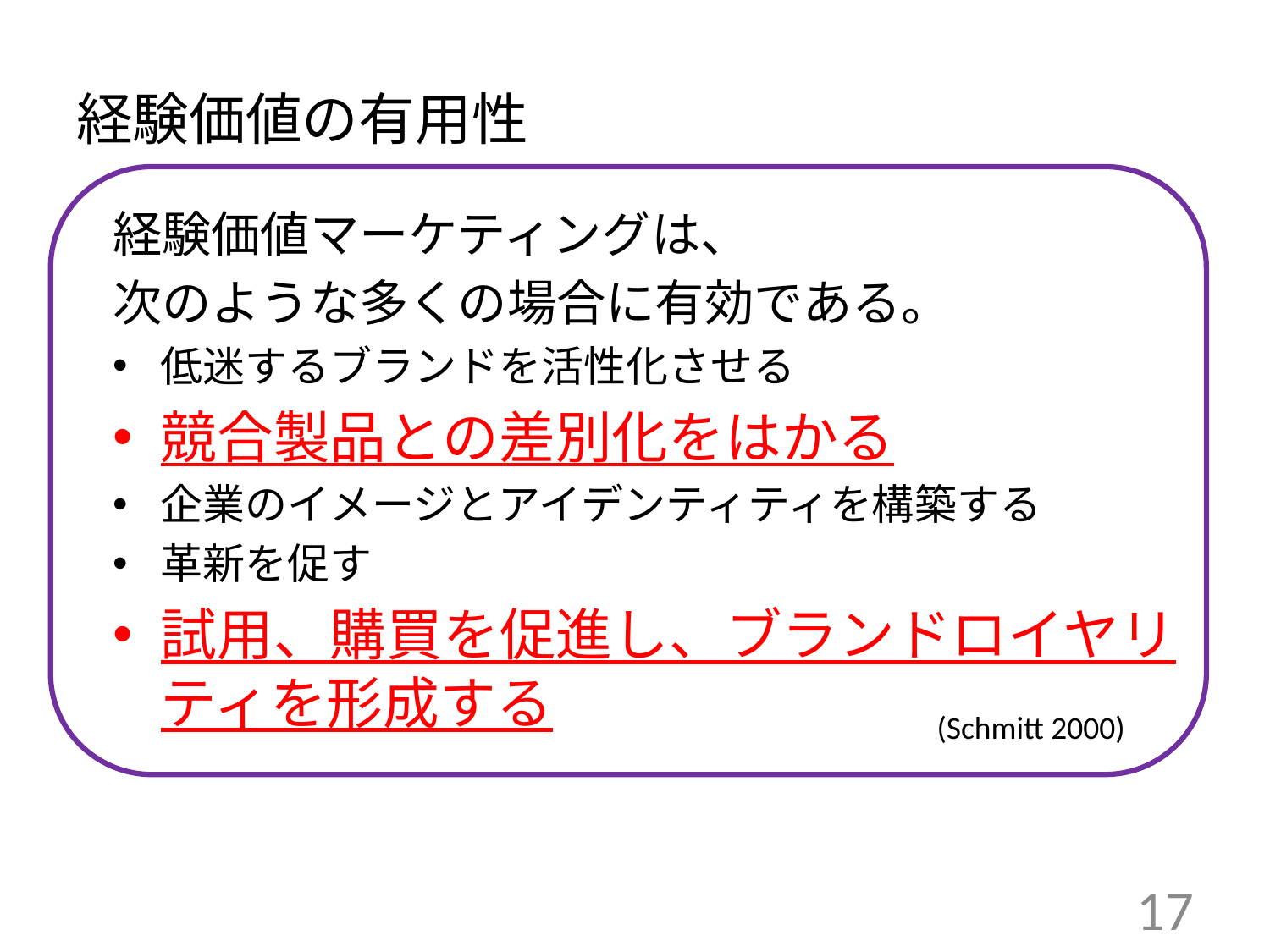

# 経験価値の有用性

経験価値マーケティングは、
次のような多くの場合に有効である。
低迷するブランドを活性化させる
競合製品との差別化をはかる
企業のイメージとアイデンティティを構築する
革新を促す
試用、購買を促進し、ブランドロイヤリティを形成する
経験価値マーケティングは次のような多くの場合に有効
	低迷するブランドを活性化させる
競合製品との差別化をはかる
企業のイメージとアイデンティティを構築する
革新を促す
試用、購買を促進し、ブランドロイヤリティを形成する
(Schmitt 2000)
17